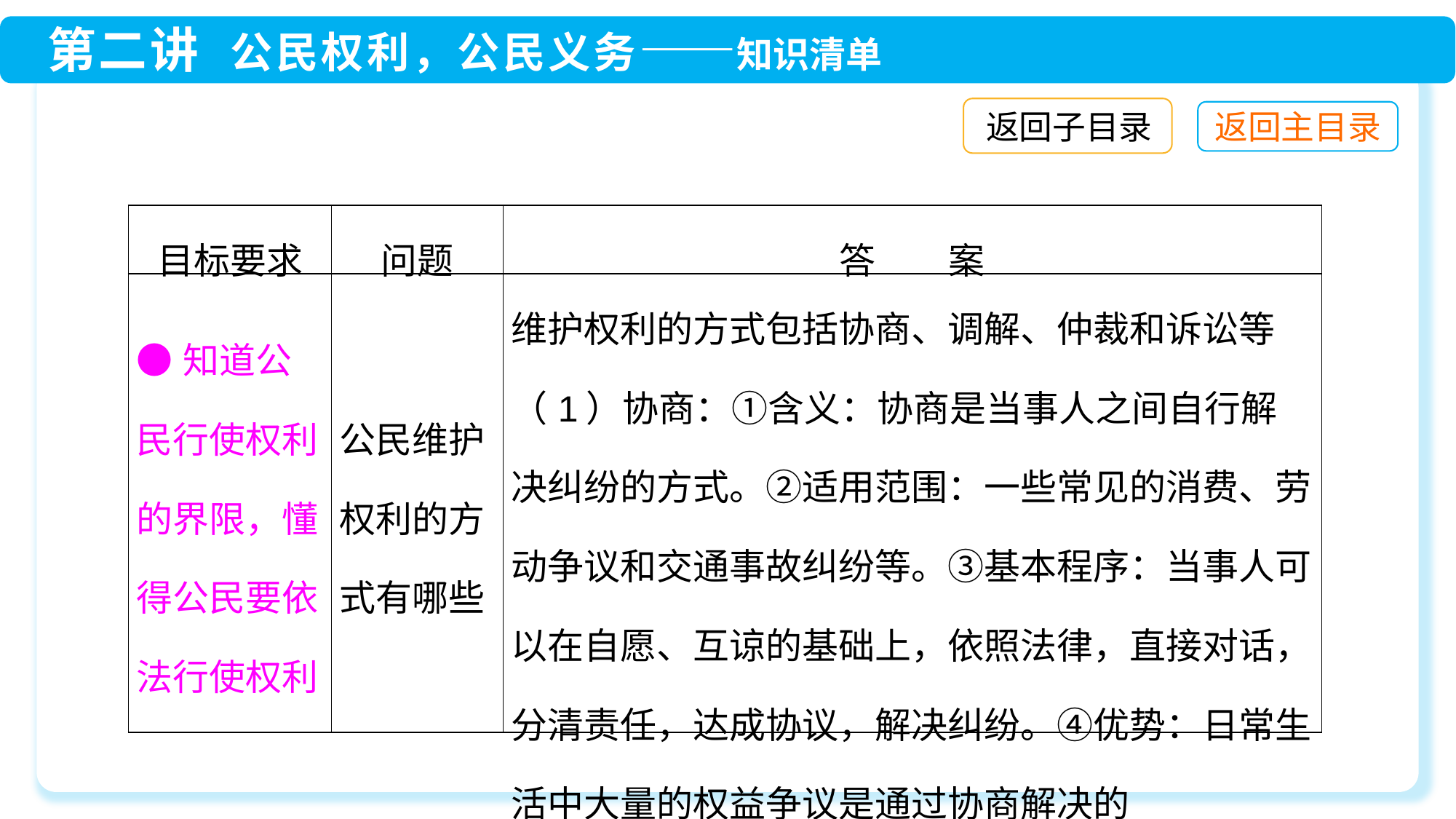

返回子目录
| 目标要求 | 问题 | 答　　案 |
| --- | --- | --- |
| ●知道公民行使权利的界限，懂得公民要依法行使权利 | 公民维护权利的方式有哪些 | 维护权利的方式包括协商、调解、仲裁和诉讼等 （1）协商：①含义：协商是当事人之间自行解决纠纷的方式。②适用范围：一些常见的消费、劳动争议和交通事故纠纷等。③基本程序：当事人可以在自愿、互谅的基础上，依照法律，直接对话，分清责任，达成协议，解决纠纷。④优势：日常生活中大量的权益争议是通过协商解决的 |